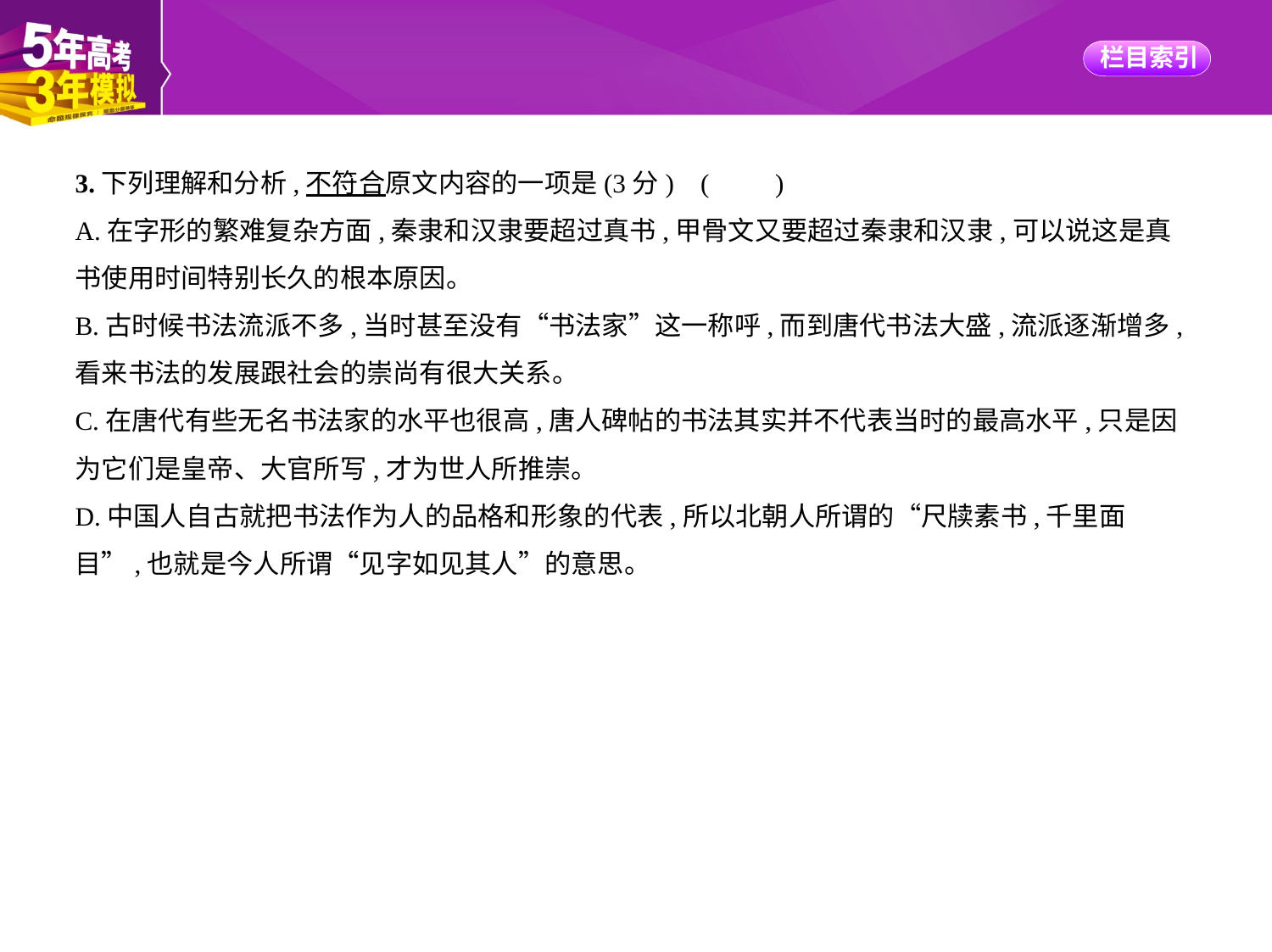

3.下列理解和分析,不符合原文内容的一项是(3分) (　　)
A.在字形的繁难复杂方面,秦隶和汉隶要超过真书,甲骨文又要超过秦隶和汉隶,可以说这是真
书使用时间特别长久的根本原因。
B.古时候书法流派不多,当时甚至没有“书法家”这一称呼,而到唐代书法大盛,流派逐渐增多,
看来书法的发展跟社会的崇尚有很大关系。
C.在唐代有些无名书法家的水平也很高,唐人碑帖的书法其实并不代表当时的最高水平,只是因
为它们是皇帝、大官所写,才为世人所推崇。
D.中国人自古就把书法作为人的品格和形象的代表,所以北朝人所谓的“尺牍素书,千里面
目”,也就是今人所谓“见字如见其人”的意思。